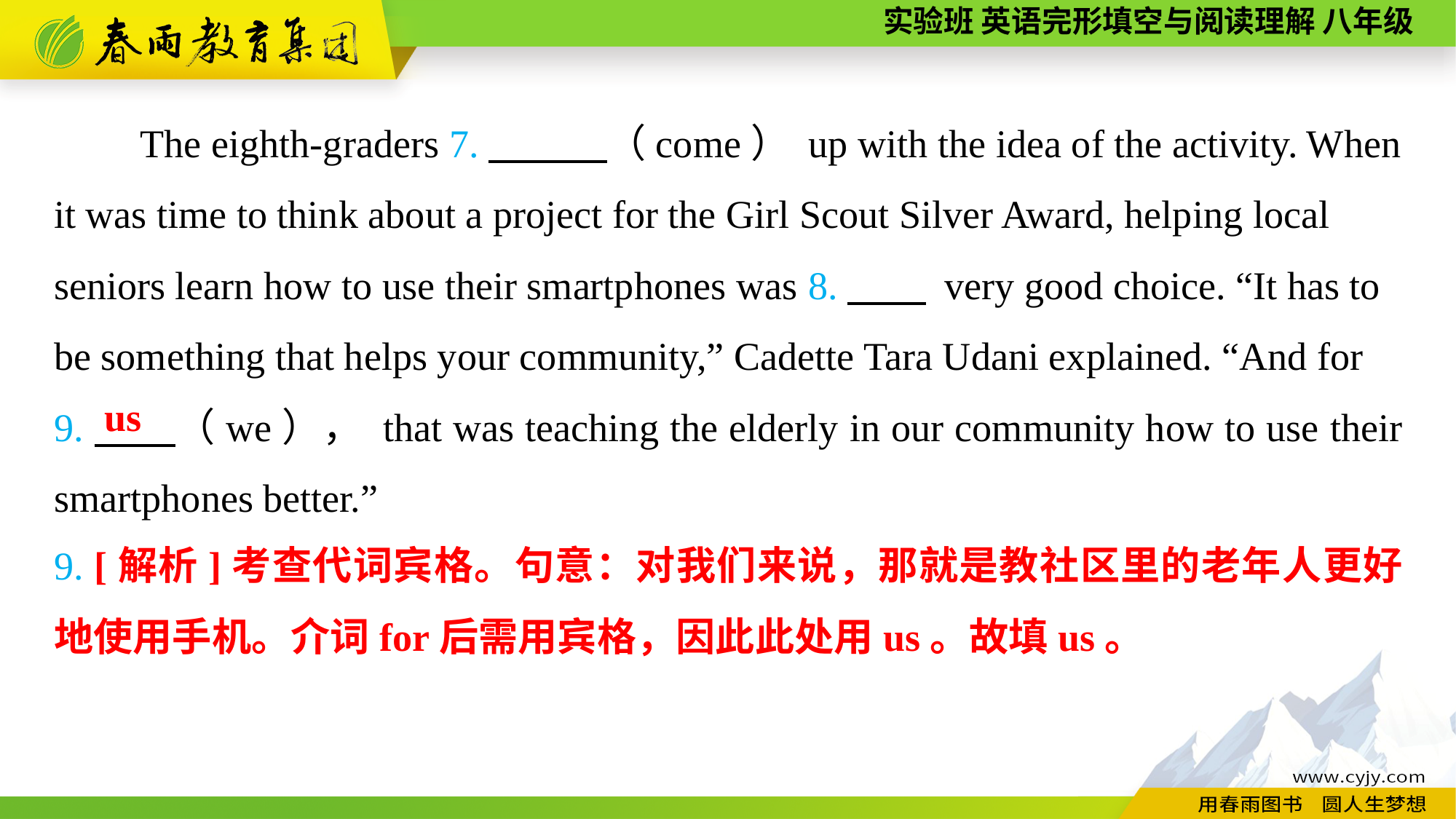

The eighth-graders 7.　　　（come） up with the idea of the activity. When it was time to think about a project for the Girl Scout Silver Award, helping local seniors learn how to use their smartphones was 8.　　 very good choice. “It has to be something that helps your community,” Cadette Tara Udani explained. “And for
9.　　（we）， that was teaching the elderly in our community how to use their smartphones better.”
us
9. [解析]考查代词宾格。句意：对我们来说，那就是教社区里的老年人更好地使用手机。介词for后需用宾格，因此此处用us。故填us。